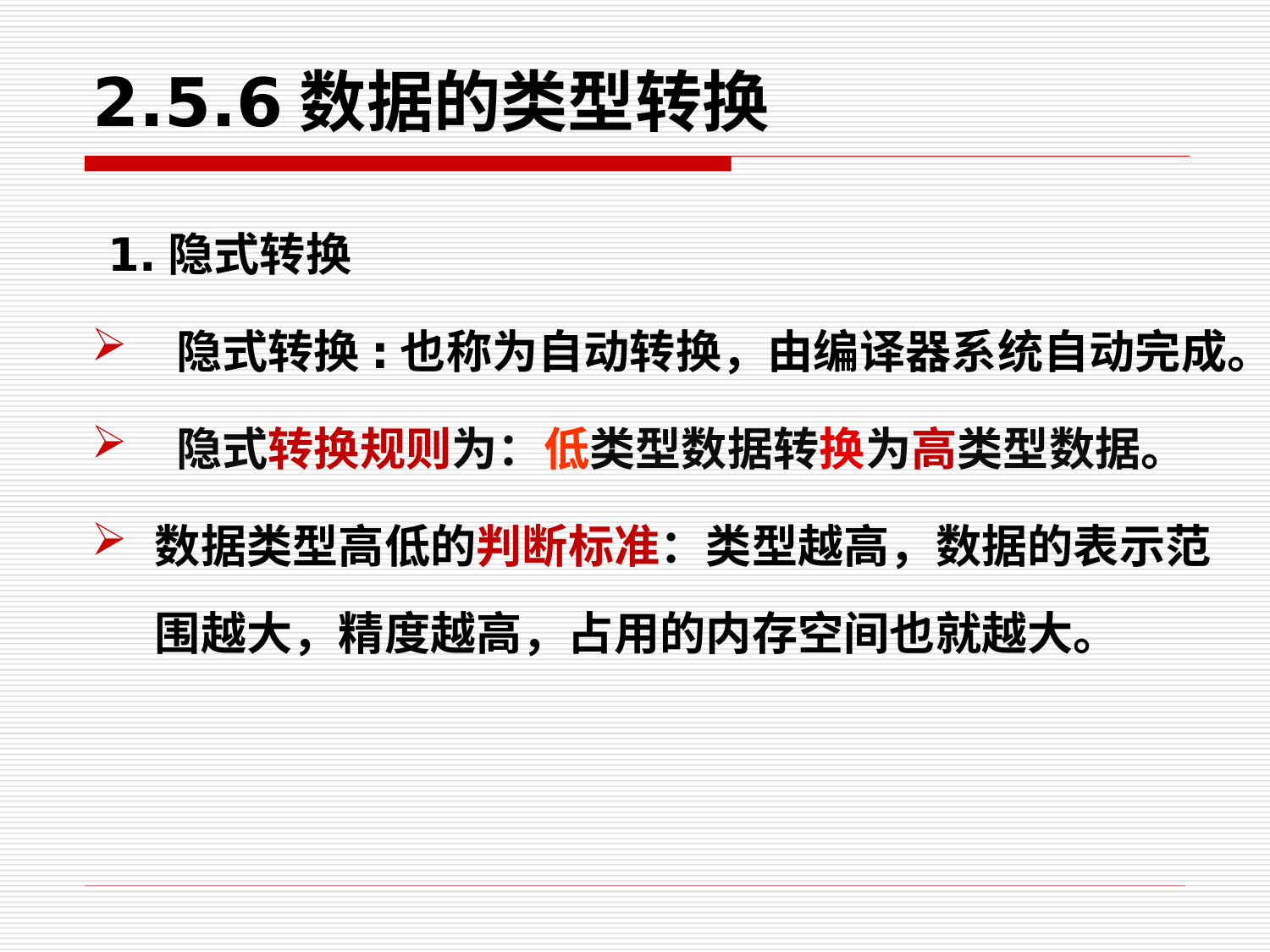

# 2.5.6数据的类型转换
 1.隐式转换
 隐式转换:也称为自动转换，由编译器系统自动完成。
 隐式转换规则为：低类型数据转换为高类型数据。
数据类型高低的判断标准：类型越高，数据的表示范围越大，精度越高，占用的内存空间也就越大。